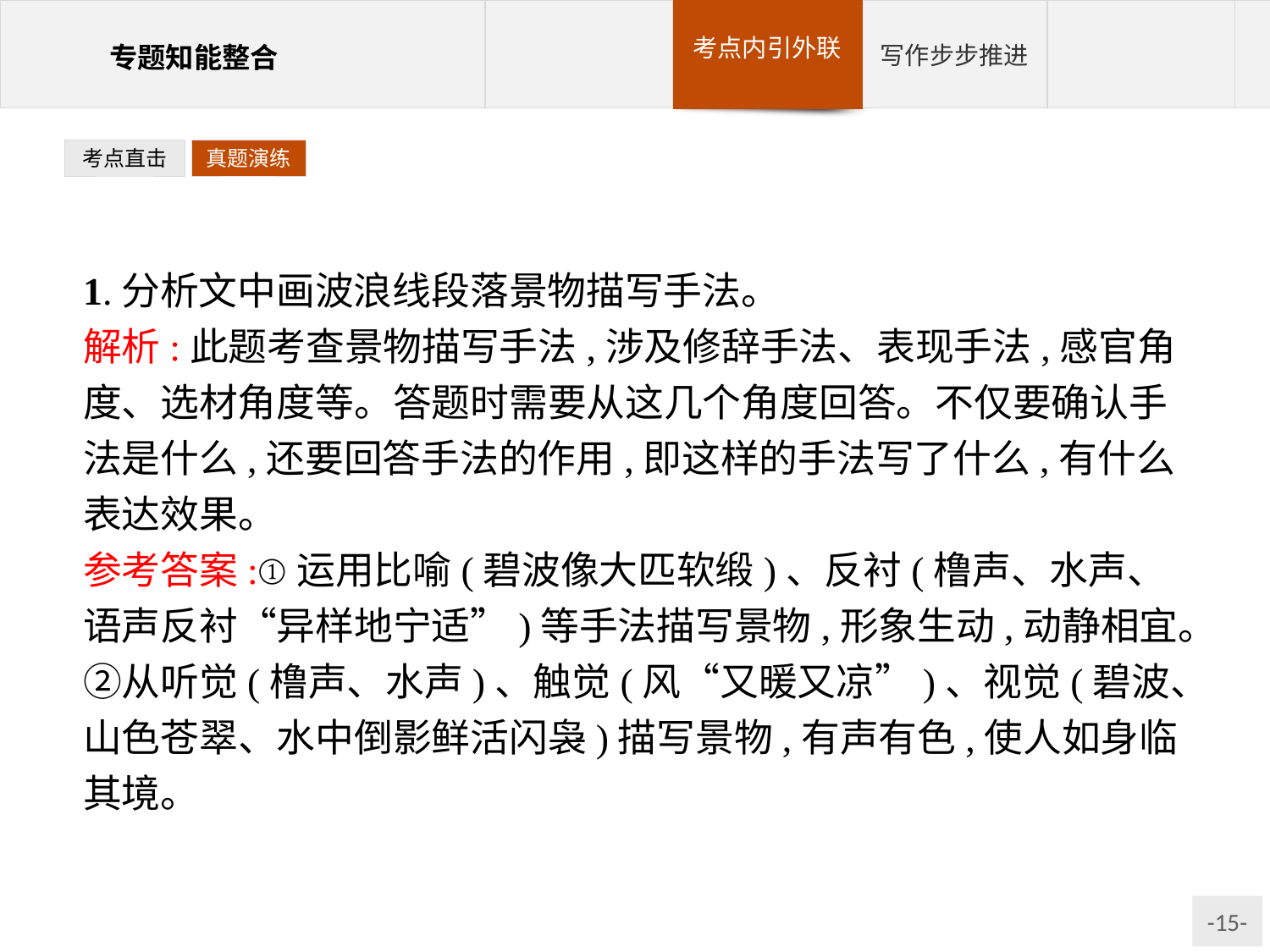

考点直击
真题演练
1.分析文中画波浪线段落景物描写手法。
解析:此题考查景物描写手法,涉及修辞手法、表现手法,感官角度、选材角度等。答题时需要从这几个角度回答。不仅要确认手法是什么,还要回答手法的作用,即这样的手法写了什么,有什么表达效果。
参考答案:①运用比喻(碧波像大匹软缎)、反衬(橹声、水声、语声反衬“异样地宁适”)等手法描写景物,形象生动,动静相宜。②从听觉(橹声、水声)、触觉(风“又暖又凉”)、视觉(碧波、山色苍翠、水中倒影鲜活闪袅)描写景物,有声有色,使人如身临其境。